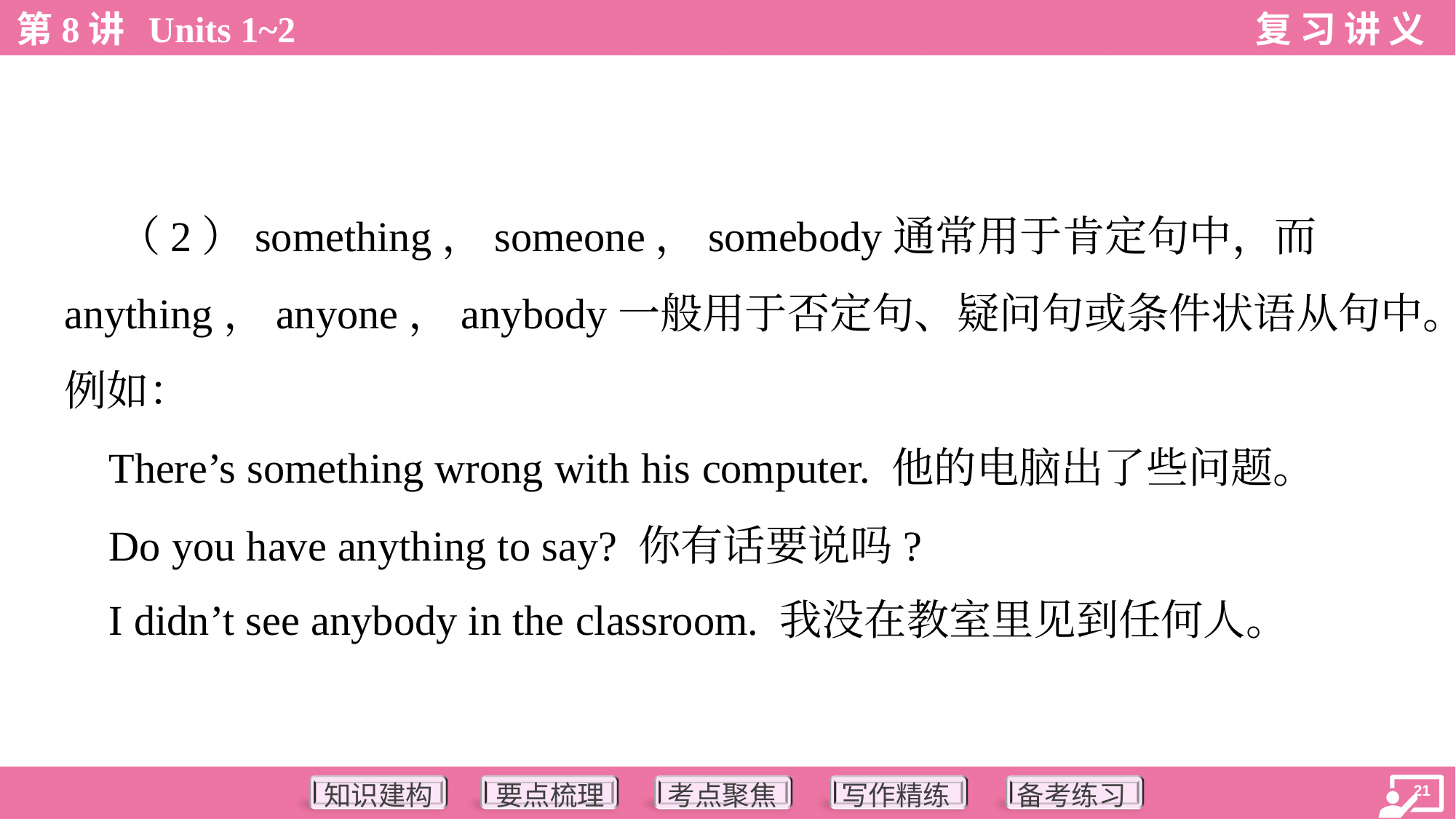

（2）something，someone，somebody通常用于肯定句中，而
anything，anyone，anybody一般用于否定句、疑问句或条件状语从句中。
例如：
    There’s something wrong with his computer. 他的电脑出了些问题。
    Do you have anything to say? 你有话要说吗?
    I didn’t see anybody in the classroom. 我没在教室里见到任何人。